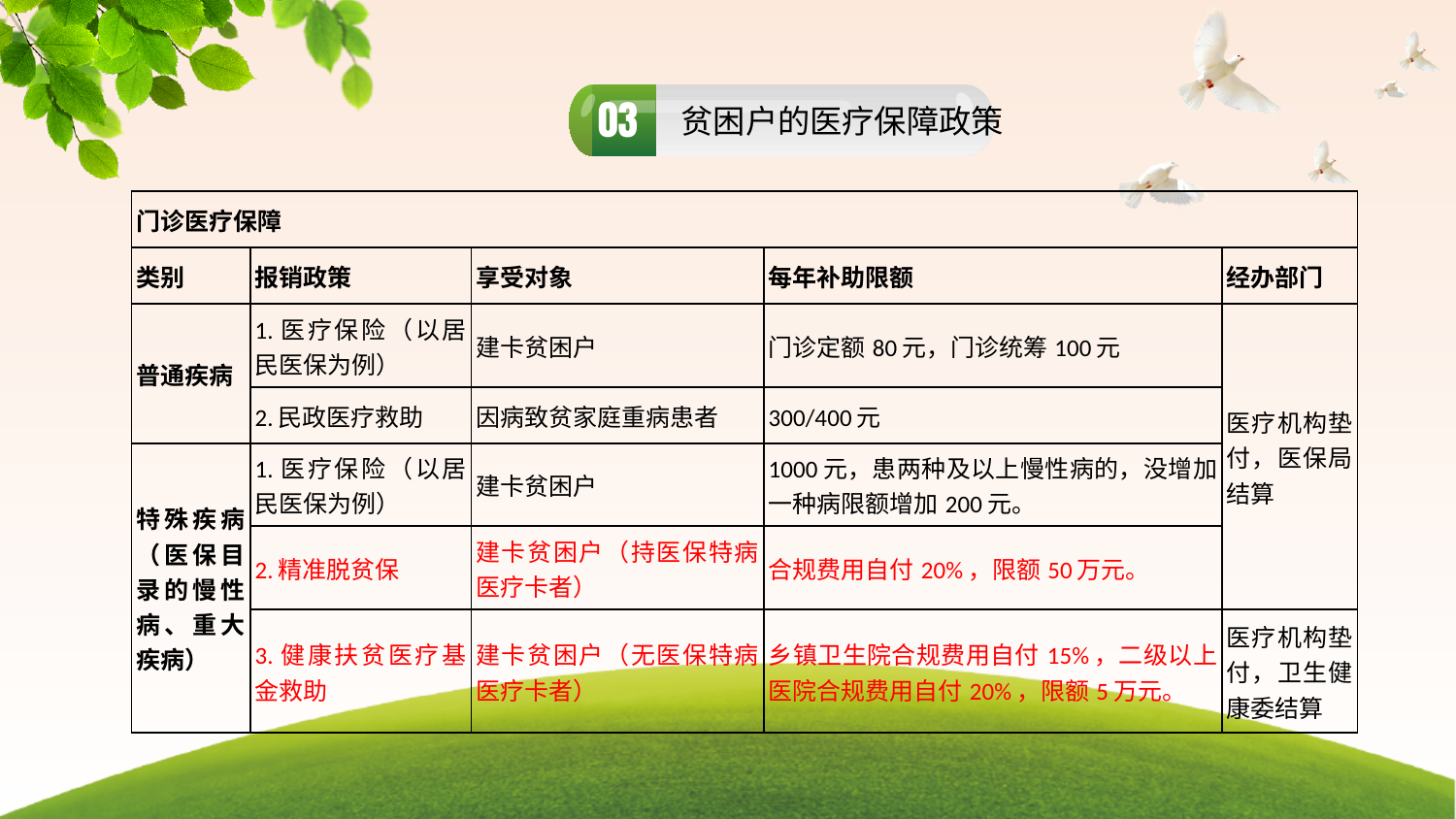

03
贫困户的医疗保障政策
| 门诊医疗保障 |  |  |  |  |
| --- | --- | --- | --- | --- |
| 类别 | 报销政策 | 享受对象 | 每年补助限额 | 经办部门 |
| 普通疾病 | 1.医疗保险（以居民医保为例） | 建卡贫困户 | 门诊定额80元，门诊统筹100元 | 医疗机构垫付，医保局结算 |
|  | 2.民政医疗救助 | 因病致贫家庭重病患者 | 300/400元 |  |
| 特殊疾病（医保目录的慢性病、重大疾病） | 1.医疗保险（以居民医保为例） | 建卡贫困户 | 1000元，患两种及以上慢性病的，没增加一种病限额增加200元。 |  |
|  | 2.精准脱贫保 | 建卡贫困户（持医保特病医疗卡者） | 合规费用自付20%，限额50万元。 |  |
|  | 3.健康扶贫医疗基金救助 | 建卡贫困户（无医保特病医疗卡者） | 乡镇卫生院合规费用自付15%，二级以上医院合规费用自付20%，限额5万元。 | 医疗机构垫付，卫生健康委结算 |